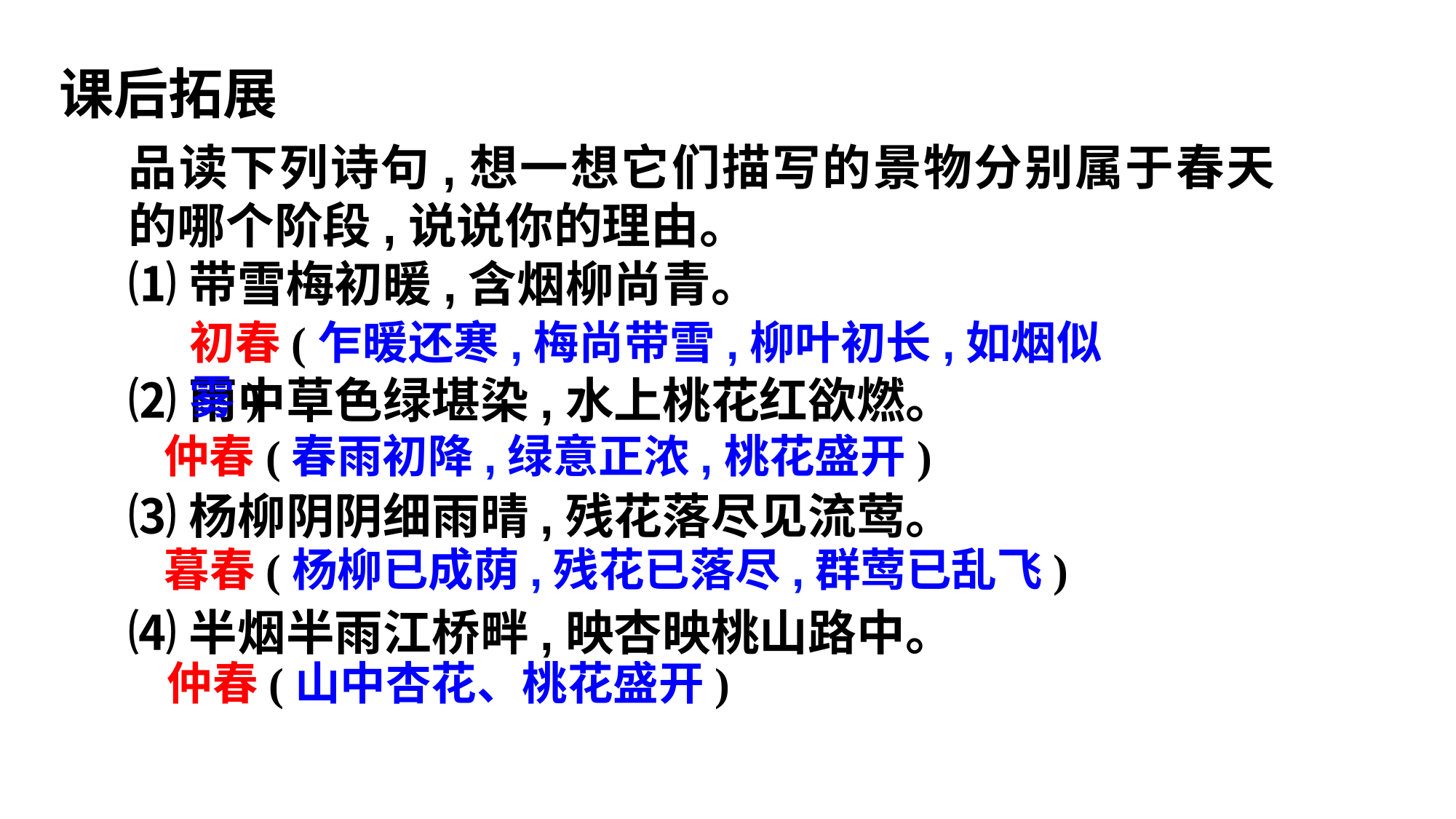

课后拓展
品读下列诗句,想一想它们描写的景物分别属于春天的哪个阶段,说说你的理由。
⑴带雪梅初暖,含烟柳尚青。

⑵雨中草色绿堪染,水上桃花红欲燃。

⑶杨柳阴阴细雨晴,残花落尽见流莺。

⑷半烟半雨江桥畔,映杏映桃山路中。
初春(乍暖还寒,梅尚带雪,柳叶初长,如烟似雾)
仲春(春雨初降,绿意正浓,桃花盛开)
暮春(杨柳已成荫,残花已落尽,群莺已乱飞)
仲春(山中杏花、桃花盛开)